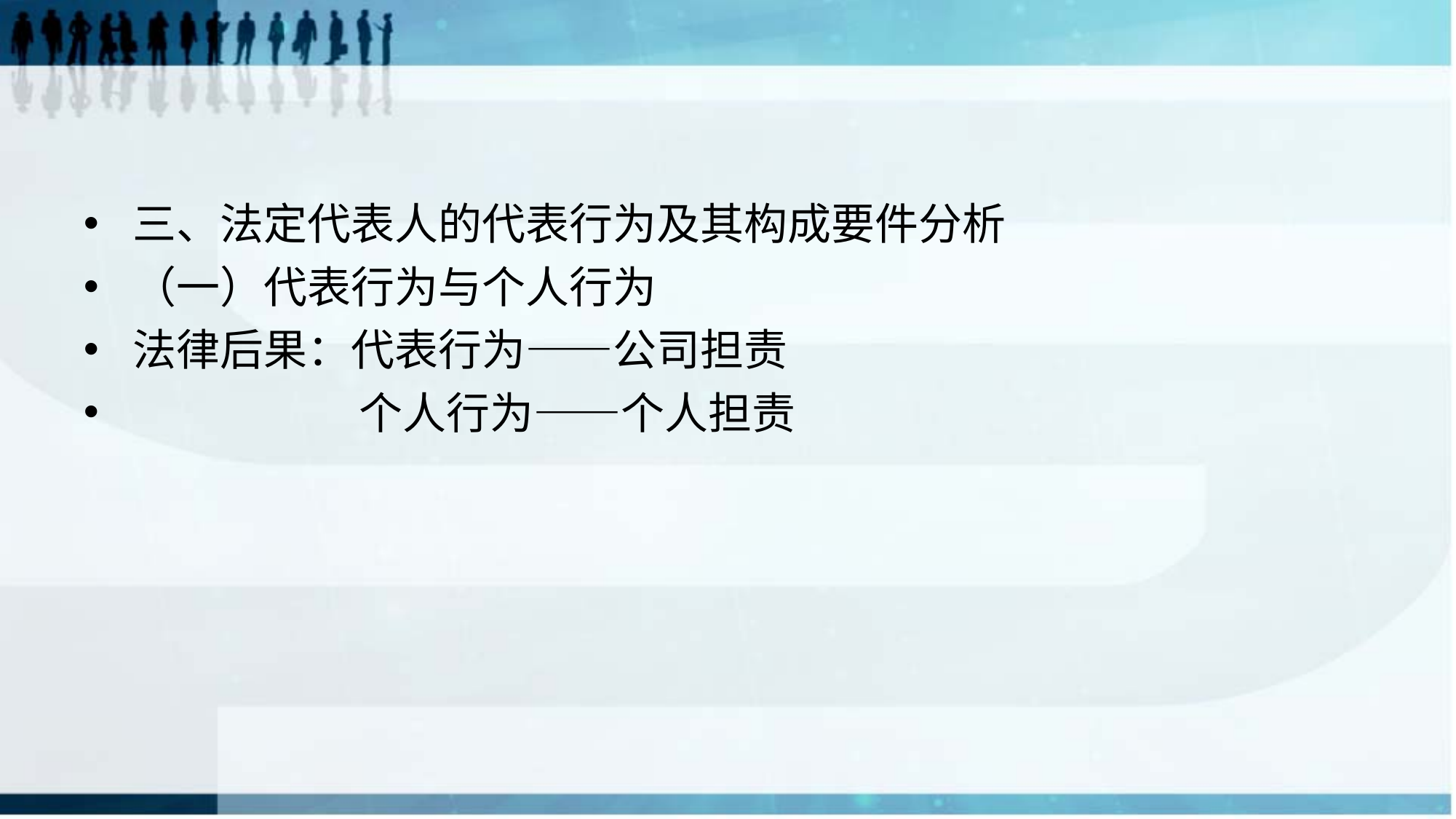

#
三、法定代表人的代表行为及其构成要件分析
（一）代表行为与个人行为
法律后果：代表行为——公司担责
                      个人行为——个人担责